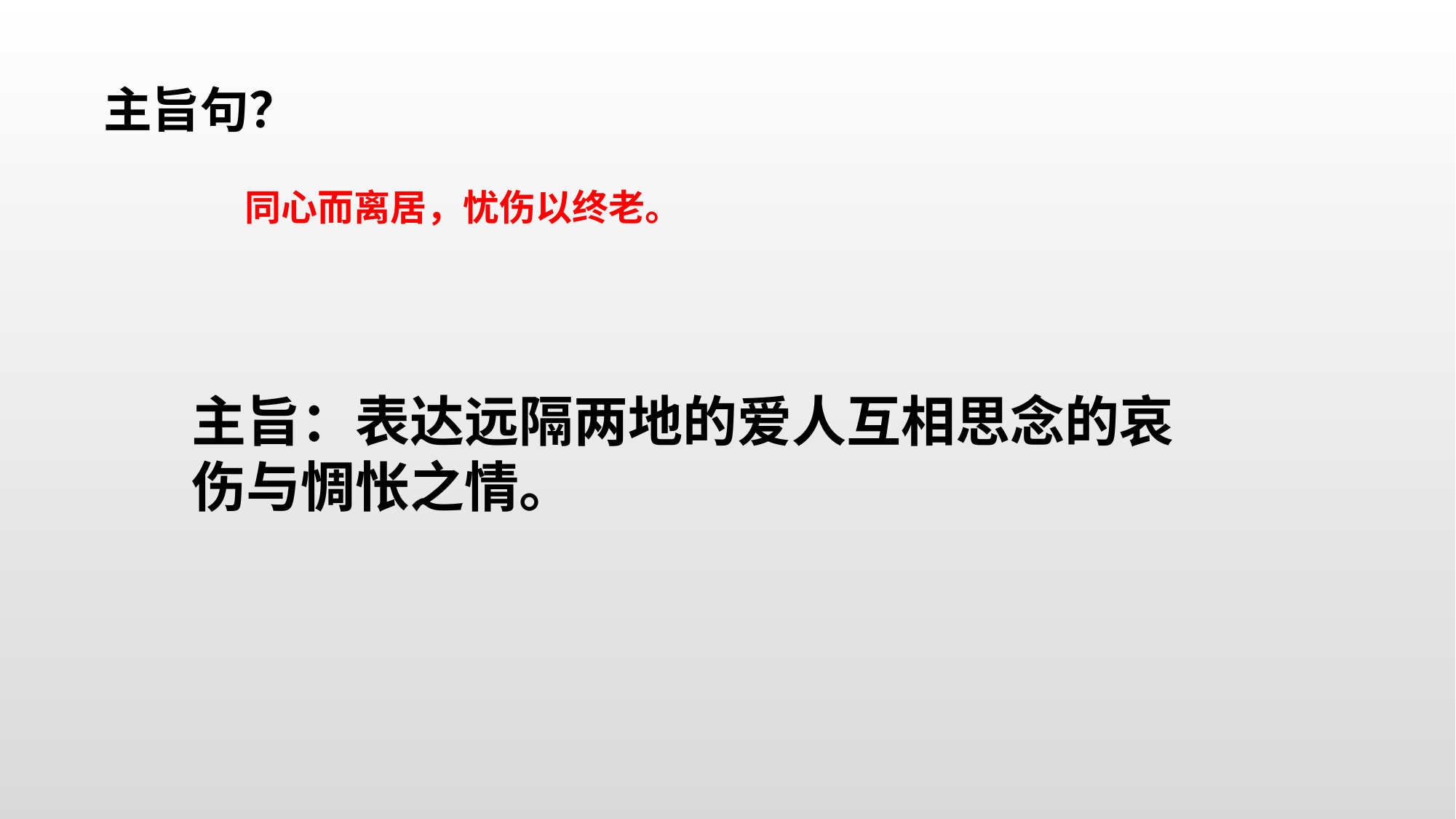

主旨句？
同心而离居，忧伤以终老。
主旨：表达远隔两地的爱人互相思念的哀伤与惆怅之情。